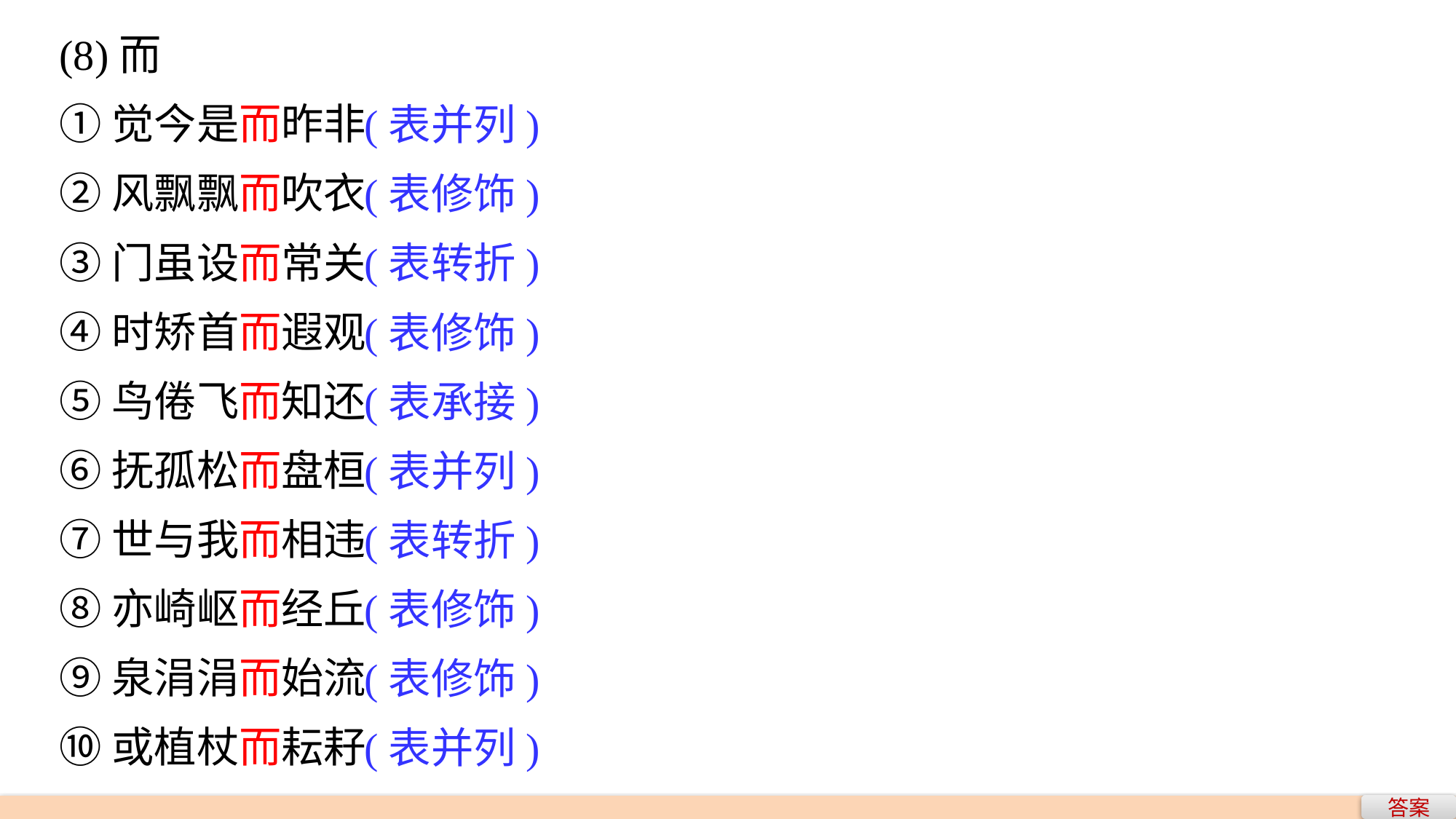

(8)而
①觉今是而昨非
②风飘飘而吹衣
③门虽设而常关
④时矫首而遐观
⑤鸟倦飞而知还
⑥抚孤松而盘桓
⑦世与我而相违
⑧亦崎岖而经丘
⑨泉涓涓而始流
⑩或植杖而耘耔
(表并列)
(表修饰)
(表转折)
(表修饰)
(表承接)
(表并列)
(表转折)
(表修饰)
(表修饰)
(表并列)
答案